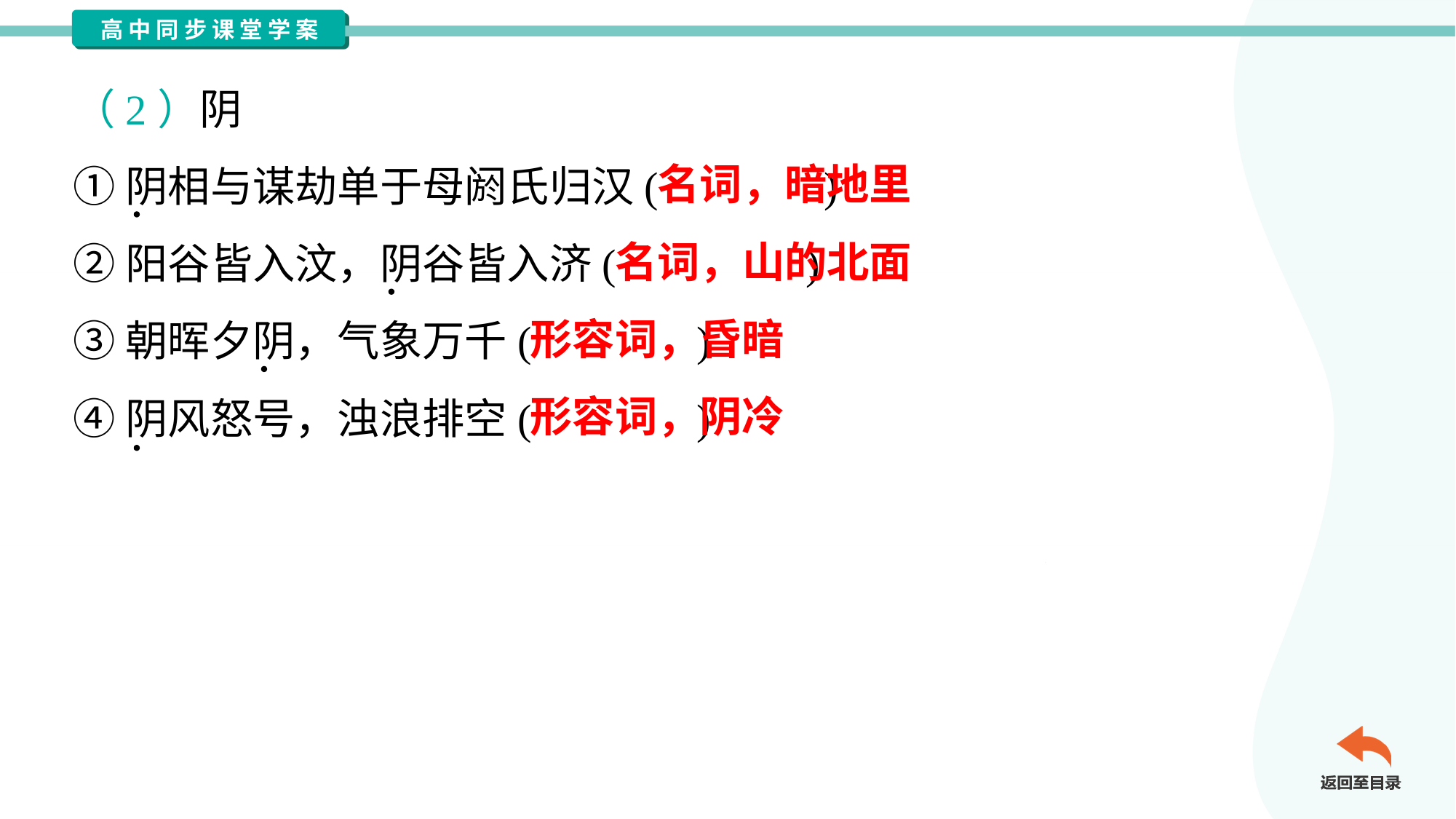

（2）阴
①阴相与谋劫单于母阏氏归汉(              )
②阳谷皆入汶，阴谷皆入济(                )
③朝晖夕阴，气象万千(              )
④阴风怒号，浊浪排空(              )
名词，暗地里
名词，山的北面

形容词，昏暗

形容词，阴冷